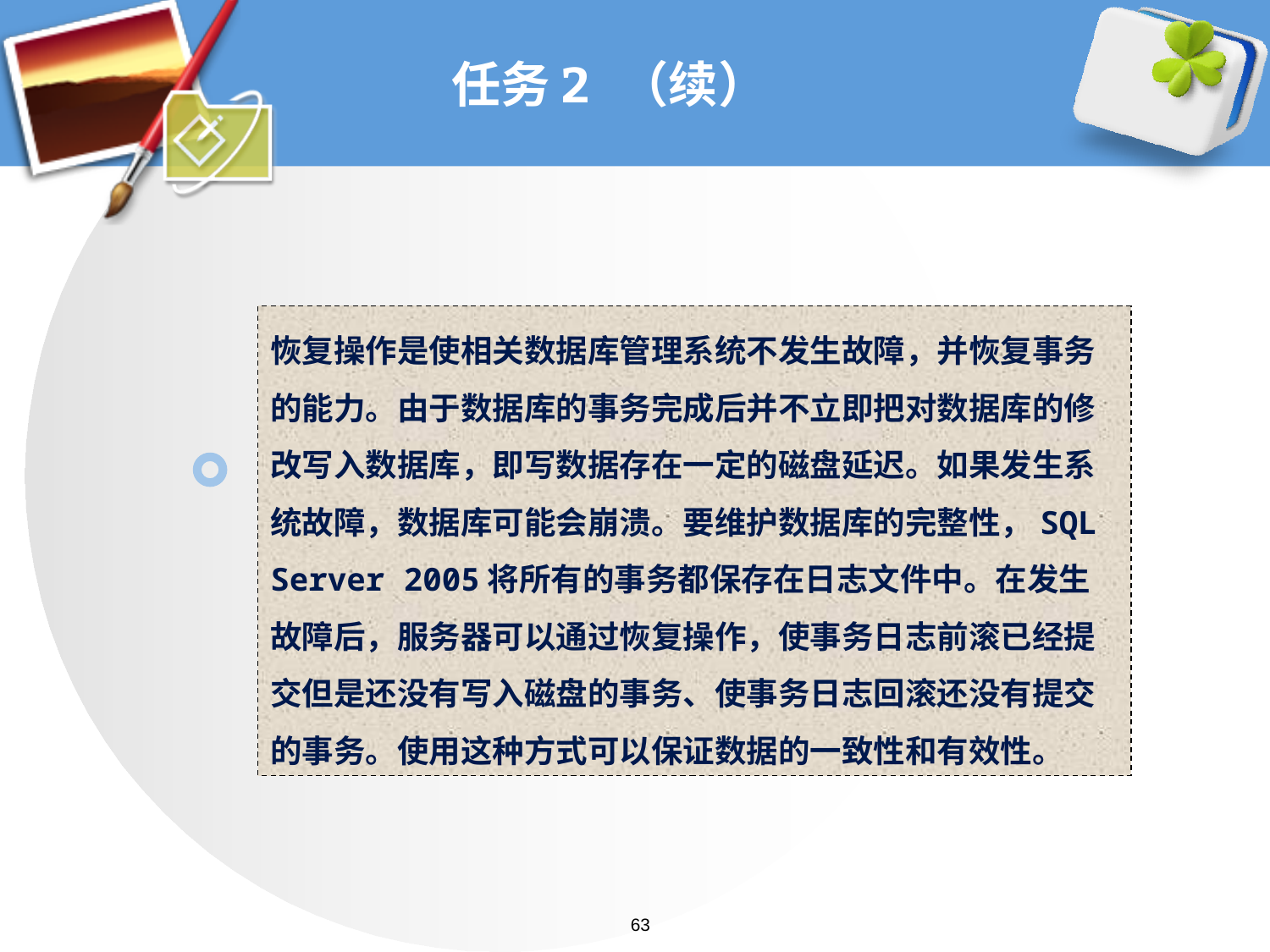

# 任务2  （续）
恢复操作是使相关数据库管理系统不发生故障，并恢复事务的能力。由于数据库的事务完成后并不立即把对数据库的修改写入数据库，即写数据存在一定的磁盘延迟。如果发生系统故障，数据库可能会崩溃。要维护数据库的完整性，SQL Server 2005将所有的事务都保存在日志文件中。在发生故障后，服务器可以通过恢复操作，使事务日志前滚已经提交但是还没有写入磁盘的事务、使事务日志回滚还没有提交的事务。使用这种方式可以保证数据的一致性和有效性。

63